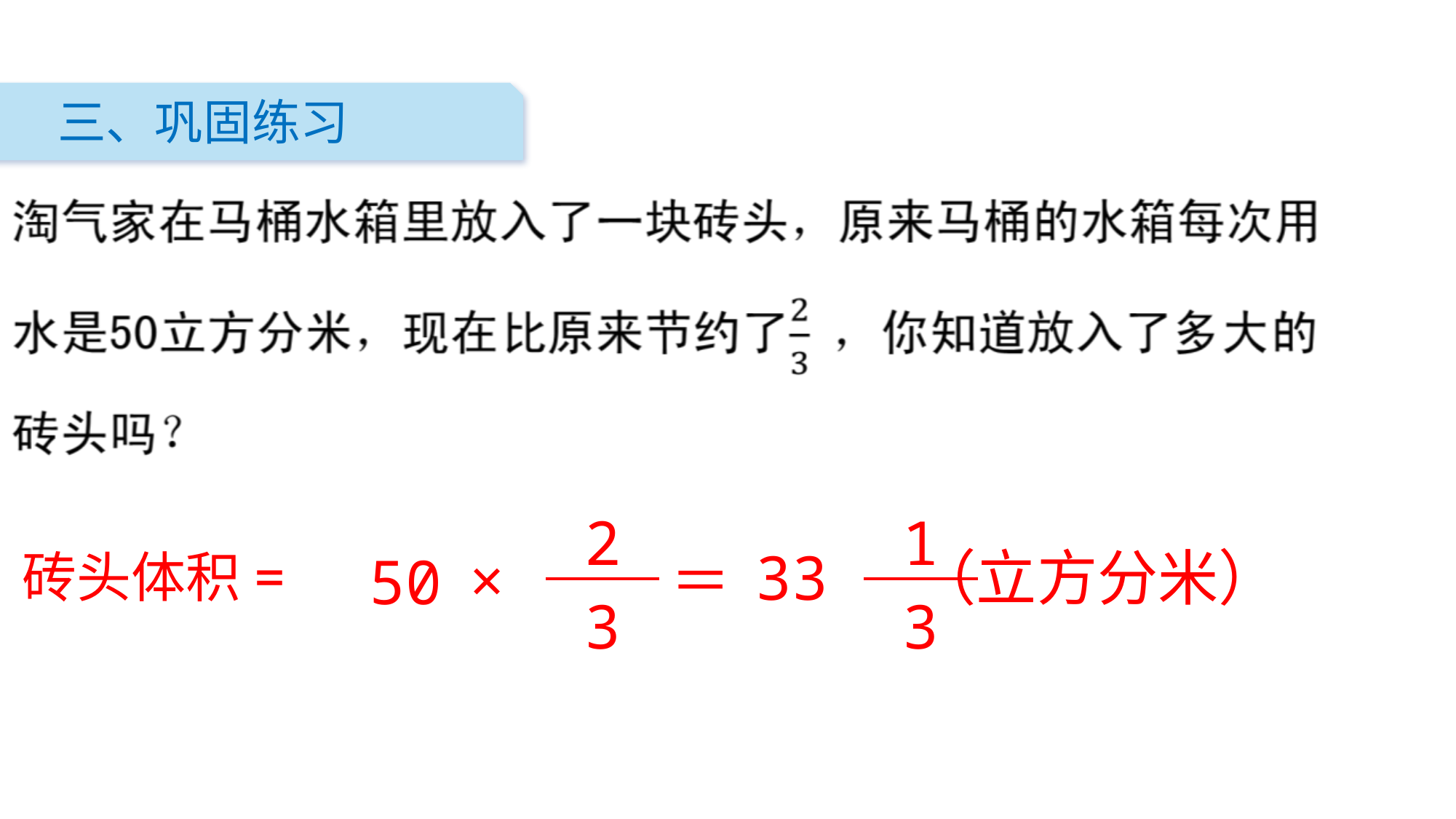

三、巩固练习

| 2 |
| --- |
| 3 |
| 1 |
| --- |
| 3 |
33  （立方分米）
砖头体积=
×
＝
50